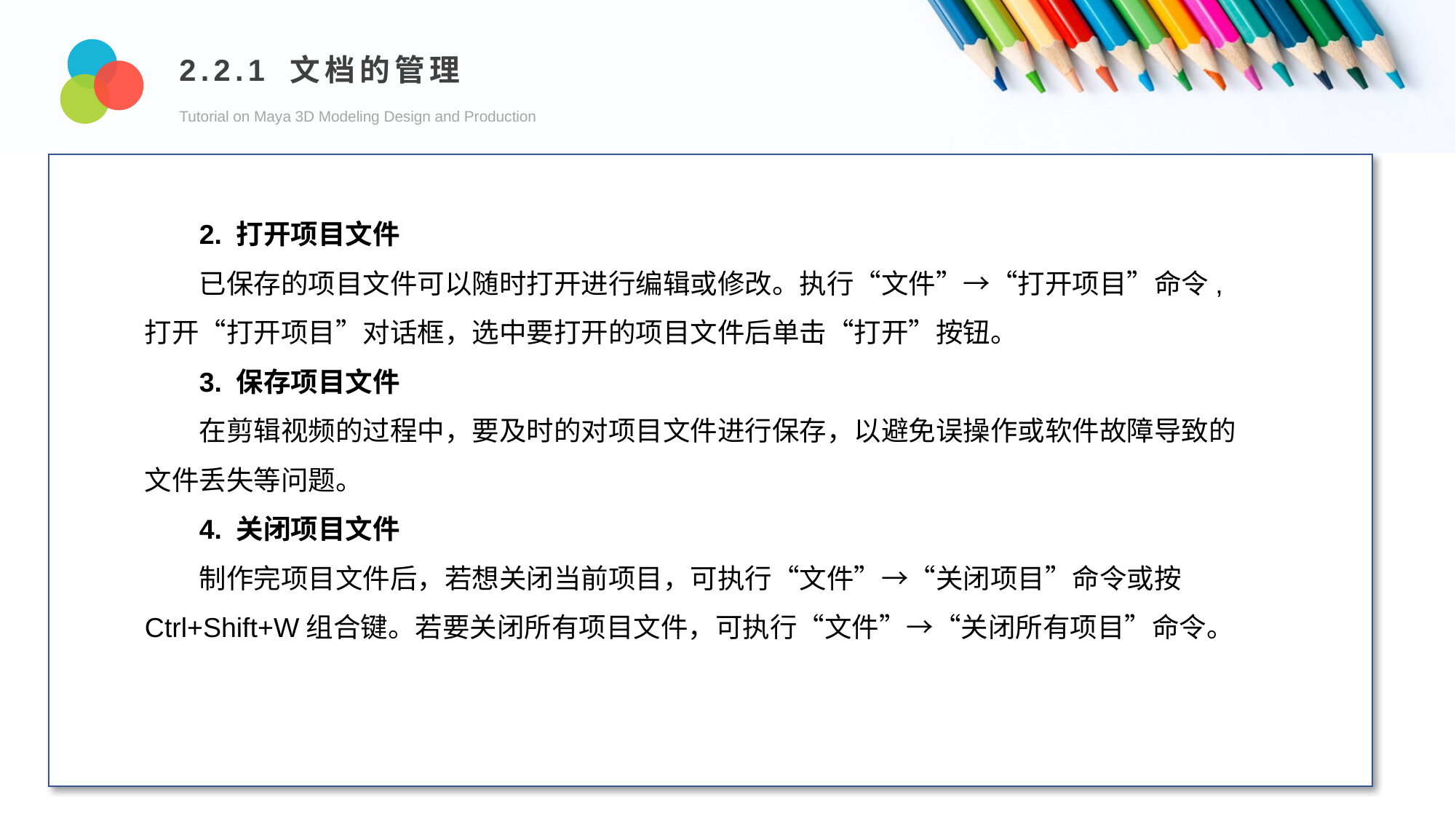

2.2.1 文档的管理
Tutorial on Maya 3D Modeling Design and Production
Design and Production
2. 打开项目文件
已保存的项目文件可以随时打开进行编辑或修改。执行“文件”→“打开项目”命令,打开“打开项目”对话框，选中要打开的项目文件后单击“打开”按钮。
3. 保存项目文件
在剪辑视频的过程中，要及时的对项目文件进行保存，以避免误操作或软件故障导致的文件丢失等问题。
4. 关闭项目文件
制作完项目文件后，若想关闭当前项目，可执行“文件”→“关闭项目”命令或按Ctrl+Shift+W组合键。若要关闭所有项目文件，可执行“文件”→“关闭所有项目”命令。